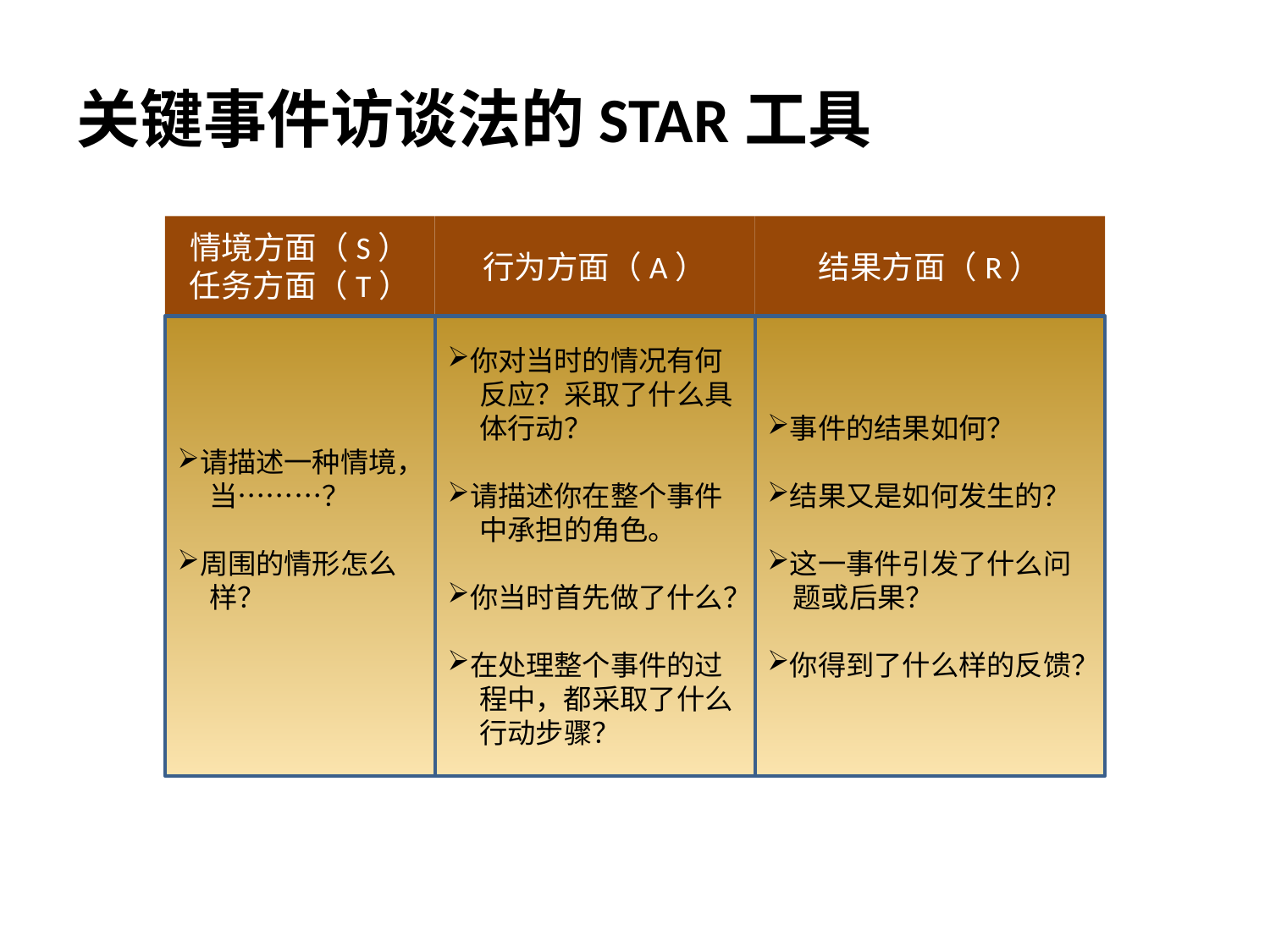

# 关键事件访谈法的STAR工具
情境方面（S）
任务方面（T）
行为方面（A）
结果方面（R）

请描述一种情境，
    当………？

周围的情形怎么
    样？

你对当时的情况有何
    反应？采取了什么具
    体行动？

请描述你在整个事件
    中承担的角色。

你当时首先做了什么？

在处理整个事件的过
    程中，都采取了什么
    行动步骤？
事件的结果如何？

结果又是如何发生的？

这一事件引发了什么问
   题或后果？

你得到了什么样的反馈？